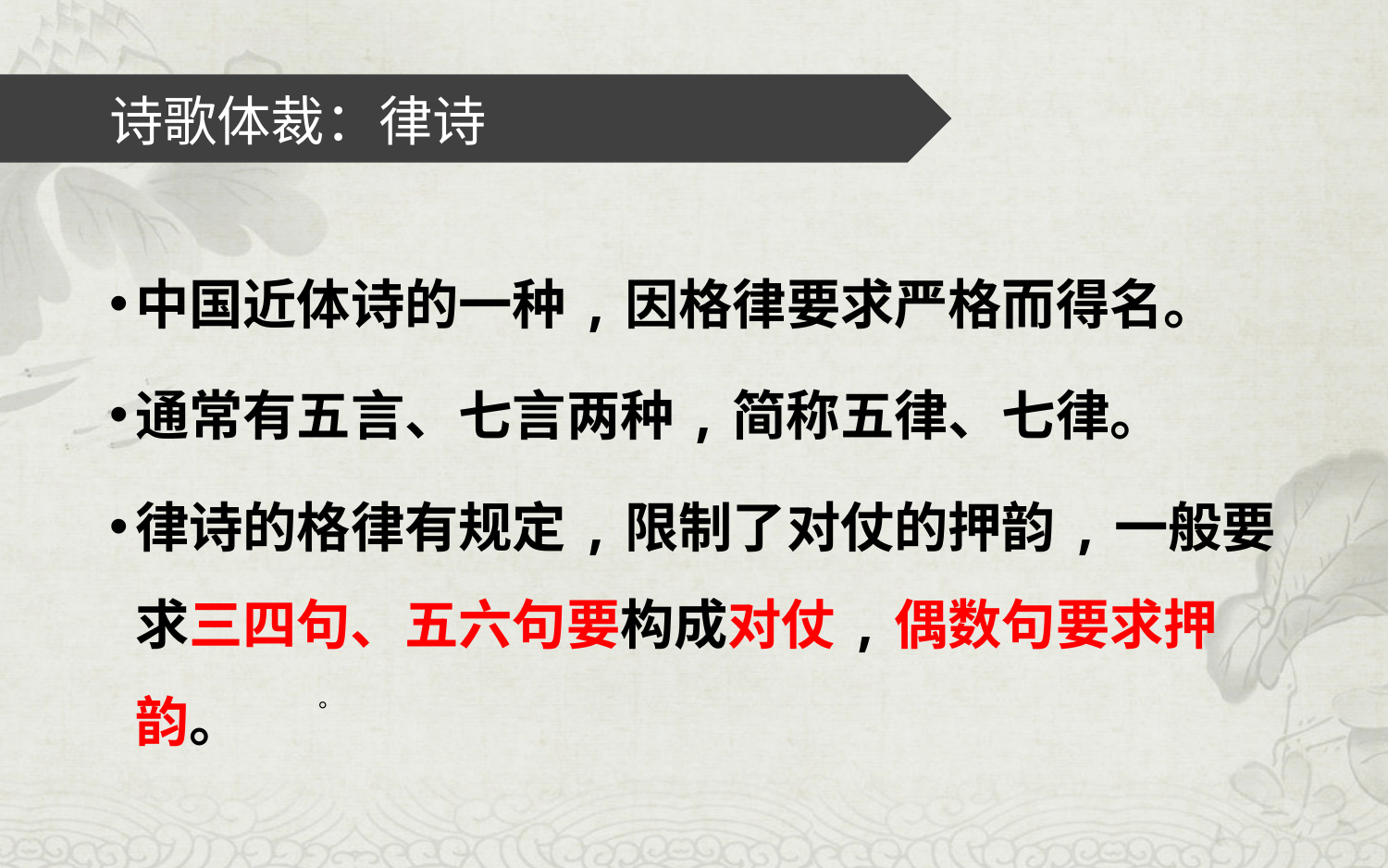

# 诗歌体裁：律诗
中国近体诗的一种,因格律要求严格而得名。
通常有五言、七言两种,简称五律、七律。
律诗的格律有规定,限制了对仗的押韵,一般要求三四句、五六句要构成对仗,偶数句要求押韵。
。